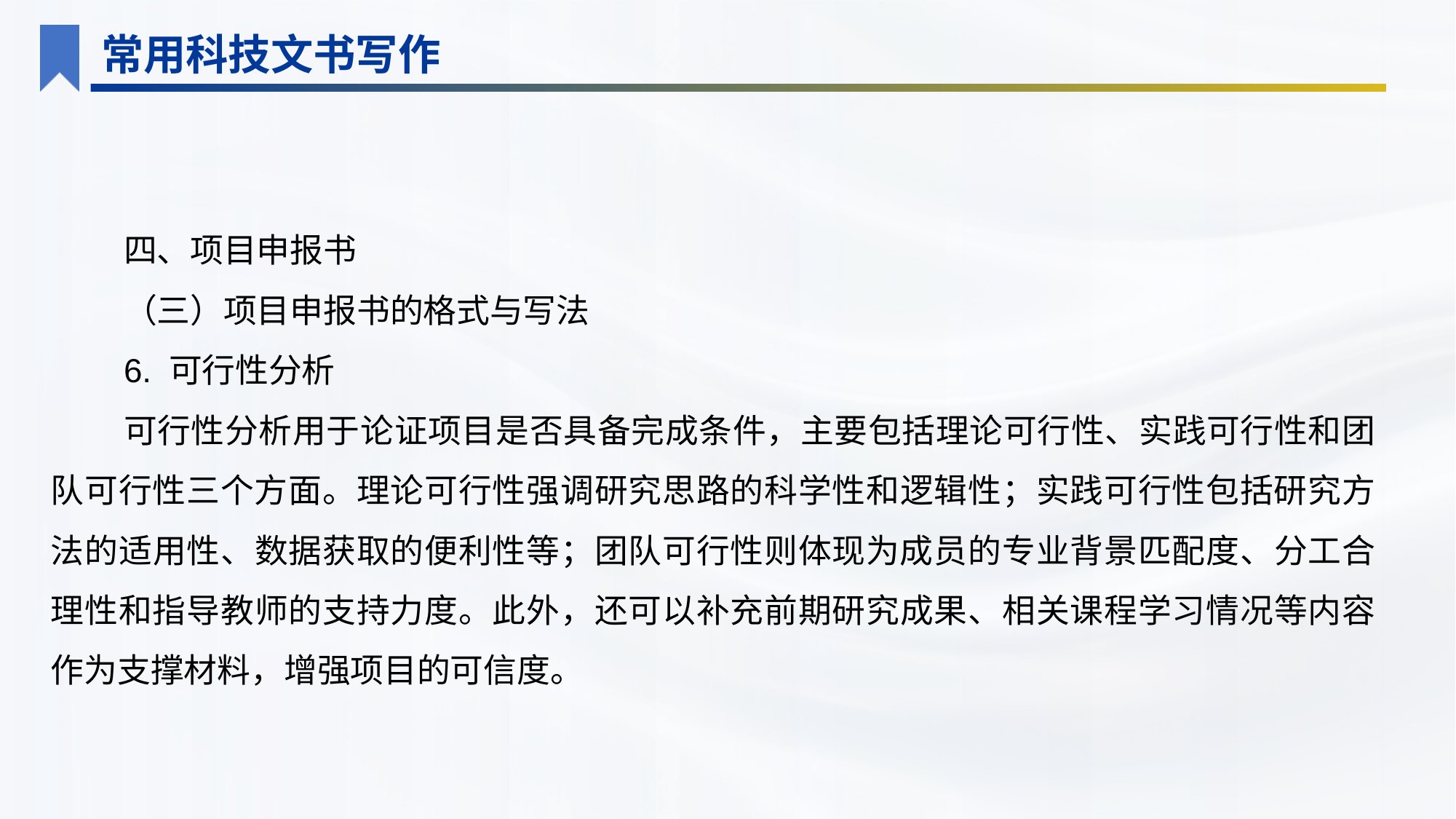

常用科技文书写作
四、项目申报书
（三）项目申报书的格式与写法
6. 可行性分析
可行性分析用于论证项目是否具备完成条件，主要包括理论可行性、实践可行性和团队可行性三个方面。理论可行性强调研究思路的科学性和逻辑性；实践可行性包括研究方法的适用性、数据获取的便利性等；团队可行性则体现为成员的专业背景匹配度、分工合理性和指导教师的支持力度。此外，还可以补充前期研究成果、相关课程学习情况等内容作为支撑材料，增强项目的可信度。